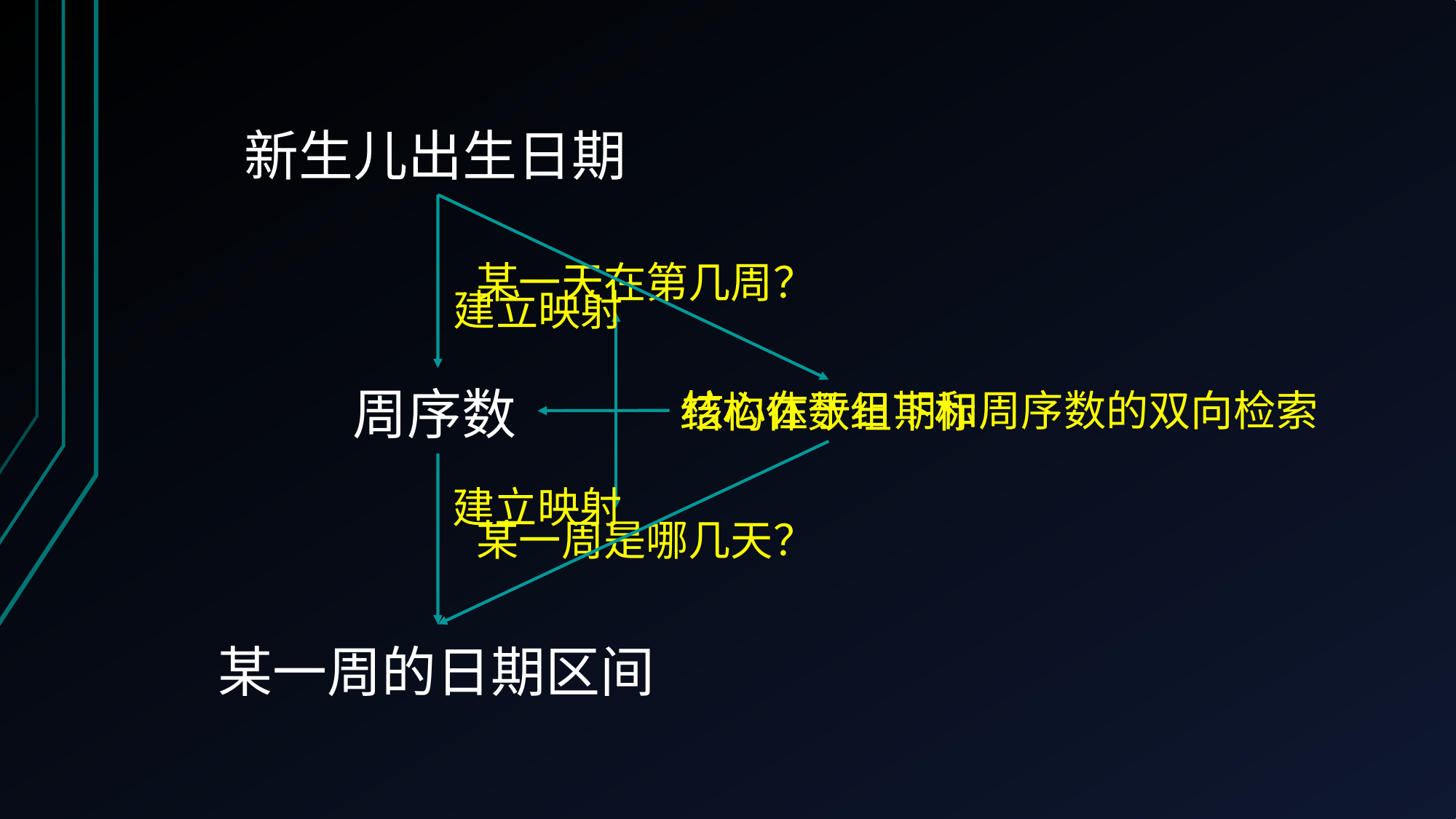

新生儿出生日期
某一天在第几周？
建立映射
周序数
核心在于日期和周序数的双向检索
结构体数组下标
建立映射
某一周是哪几天？
# 某一周的日期区间